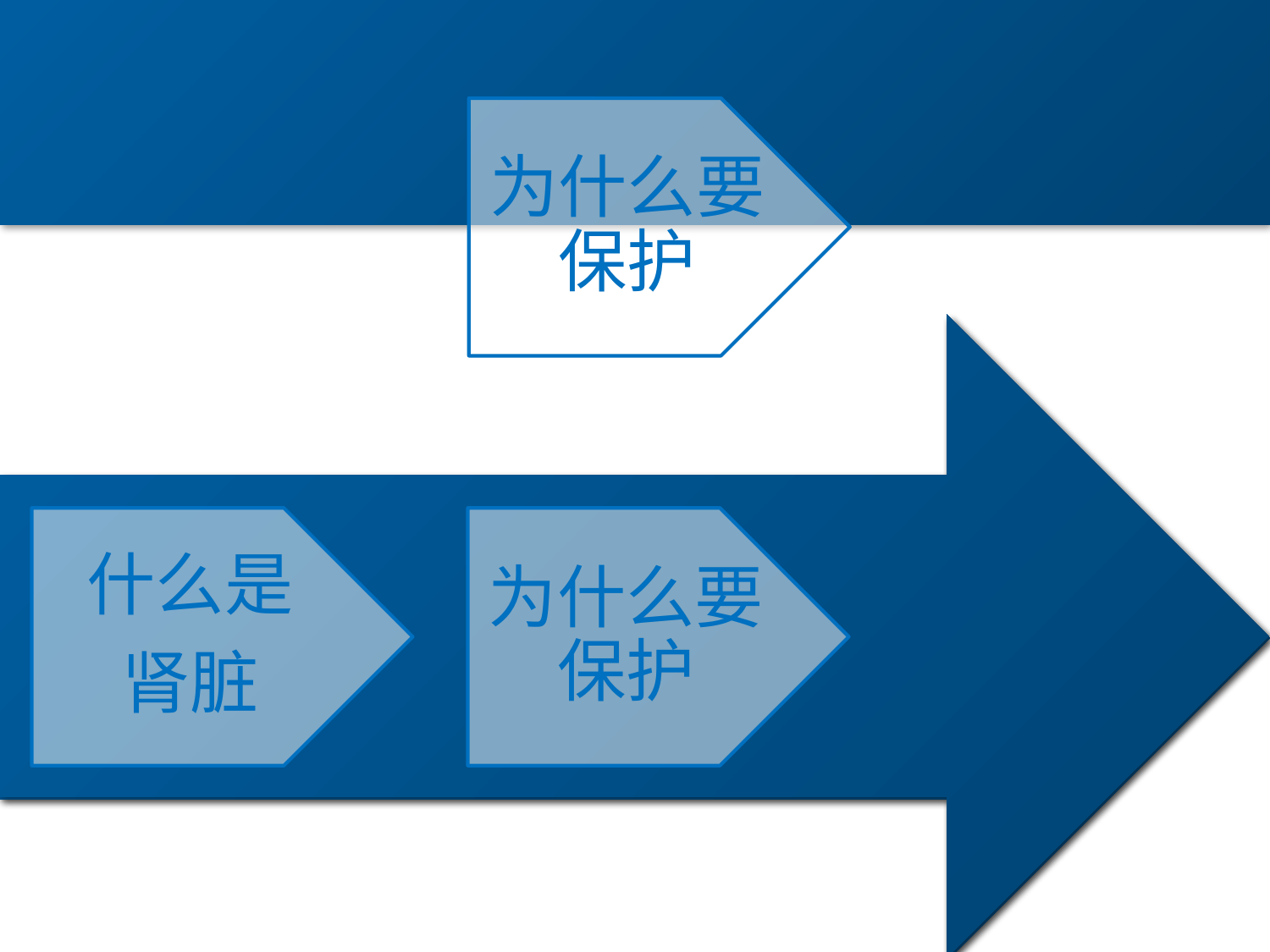

为什么要保护

什么是
肾脏
为什么要保护

什么是
肾脏
如何保护肾脏

什么是
肾脏
如何保护肾脏